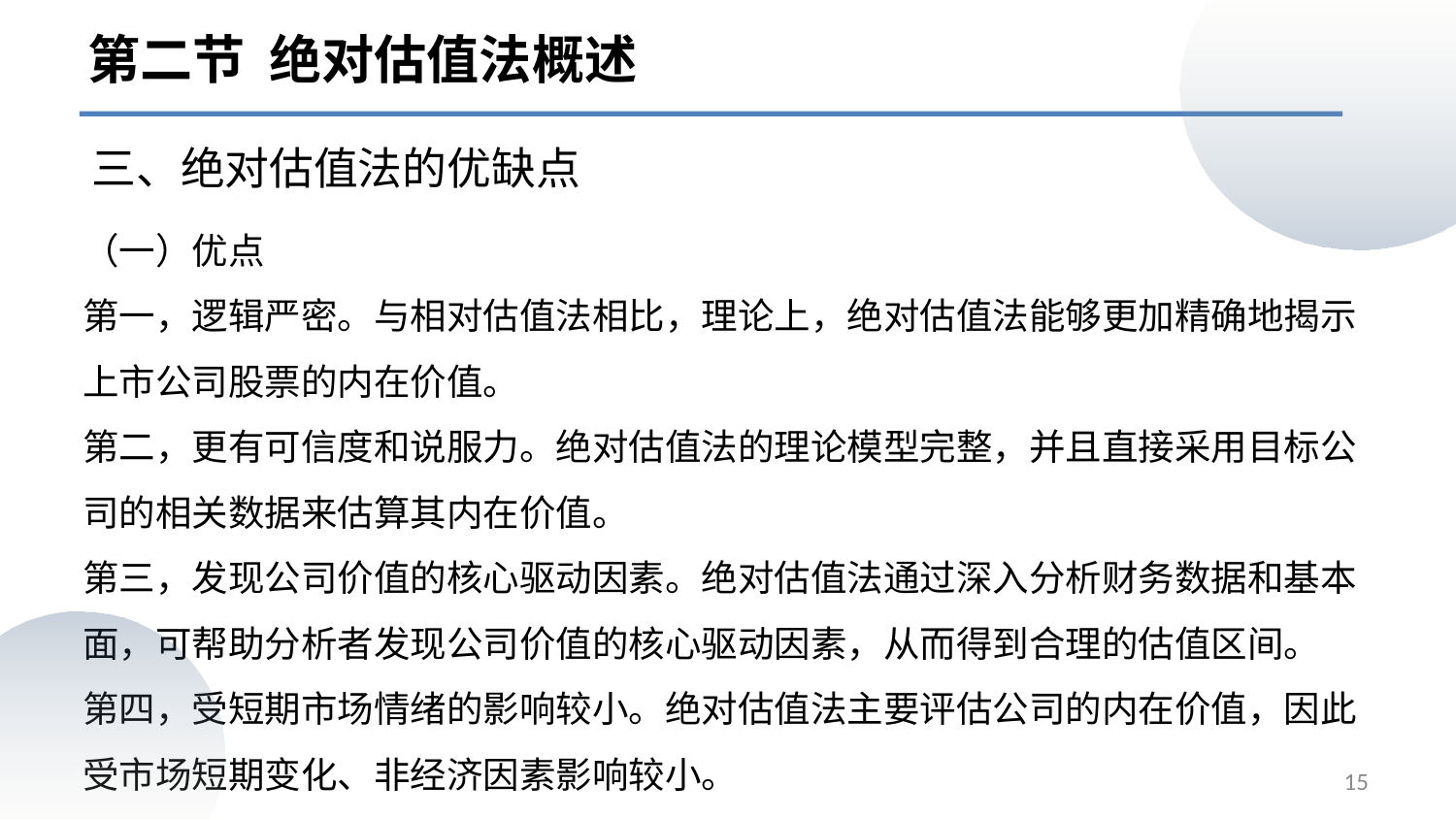

第二节  绝对估值法概述
# 三、绝对估值法的优缺点
（一）优点
第一，逻辑严密。与相对估值法相比，理论上，绝对估值法能够更加精确地揭示上市公司股票的内在价值。
第二，更有可信度和说服力。绝对估值法的理论模型完整，并且直接采用目标公司的相关数据来估算其内在价值。
第三，发现公司价值的核心驱动因素。绝对估值法通过深入分析财务数据和基本面，可帮助分析者发现公司价值的核心驱动因素，从而得到合理的估值区间。
第四，受短期市场情绪的影响较小。绝对估值法主要评估公司的内在价值，因此受市场短期变化、非经济因素影响较小。

15